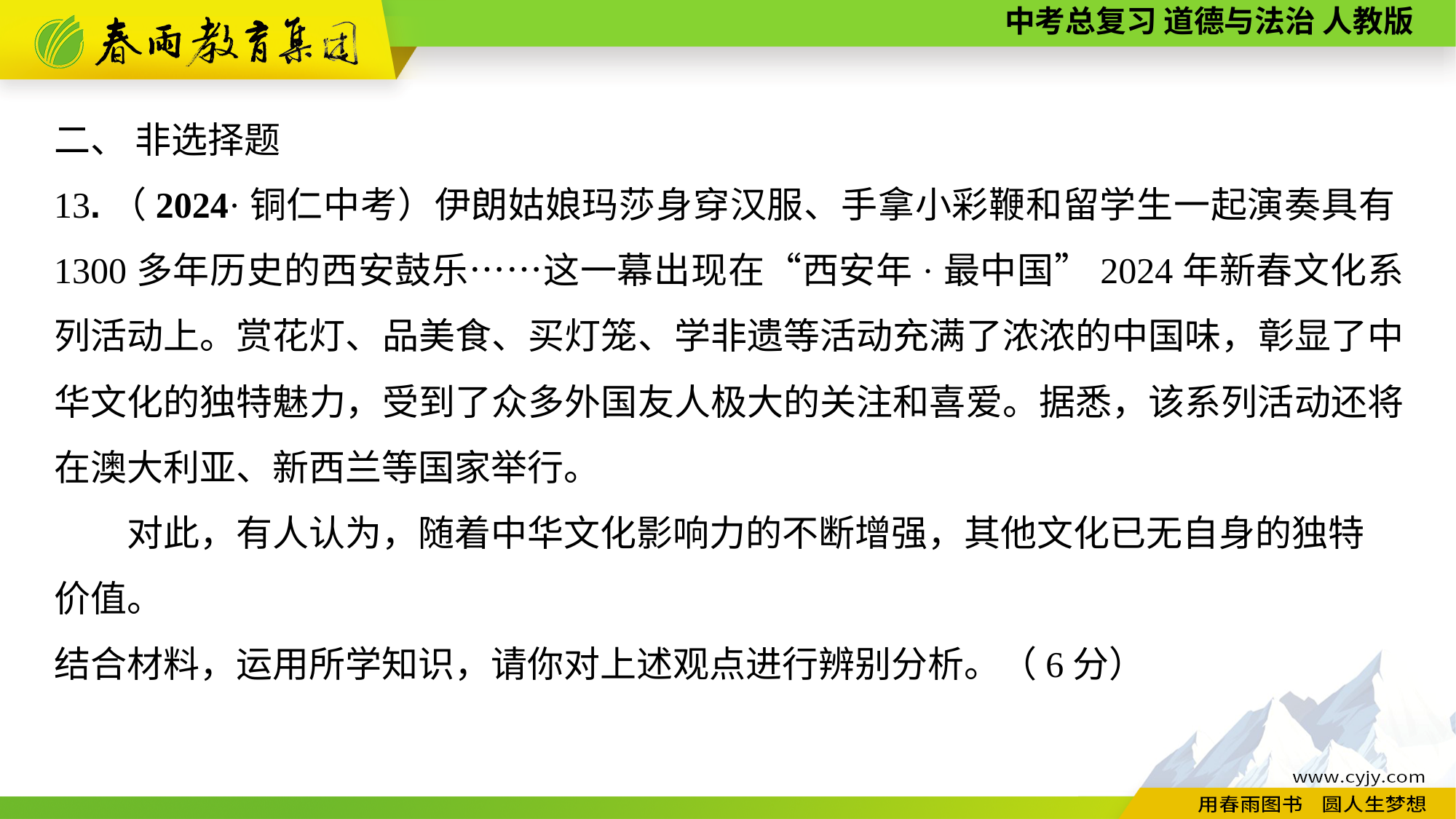

二、 非选择题
13.（2024·铜仁中考）伊朗姑娘玛莎身穿汉服、手拿小彩鞭和留学生一起演奏具有1300多年历史的西安鼓乐……这一幕出现在“西安年·最中国”2024年新春文化系列活动上。赏花灯、品美食、买灯笼、学非遗等活动充满了浓浓的中国味，彰显了中华文化的独特魅力，受到了众多外国友人极大的关注和喜爱。据悉，该系列活动还将在澳大利亚、新西兰等国家举行。
　　对此，有人认为，随着中华文化影响力的不断增强，其他文化已无自身的独特
价值。
结合材料，运用所学知识，请你对上述观点进行辨别分析。（6分）